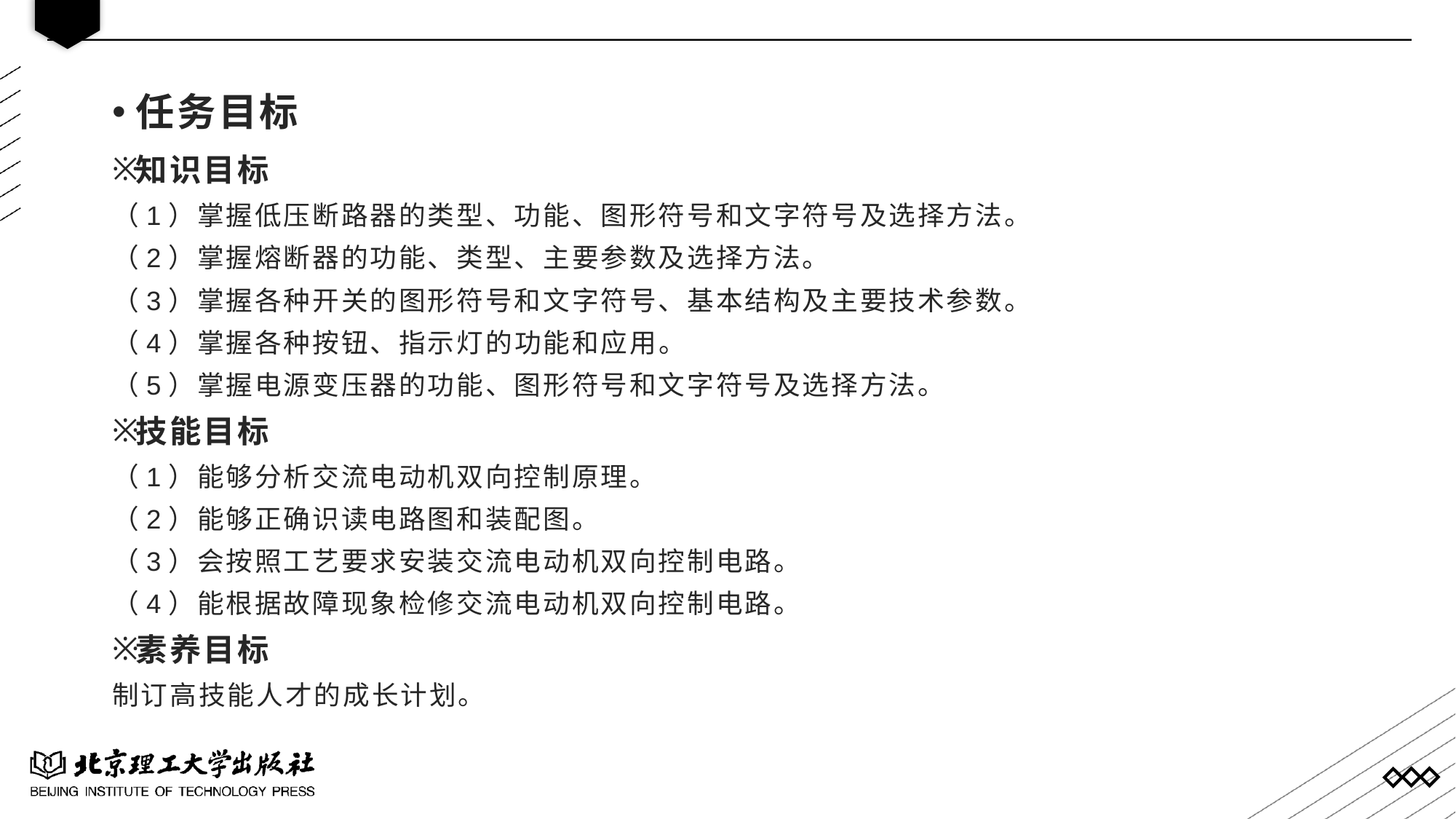

任务目标
知识目标
（1）掌握低压断路器的类型、功能、图形符号和文字符号及选择方法。
（2）掌握熔断器的功能、类型、主要参数及选择方法。
（3）掌握各种开关的图形符号和文字符号、基本结构及主要技术参数。
（4）掌握各种按钮、指示灯的功能和应用。
（5）掌握电源变压器的功能、图形符号和文字符号及选择方法。
技能目标
（1）能够分析交流电动机双向控制原理。
（2）能够正确识读电路图和装配图。
（3）会按照工艺要求安装交流电动机双向控制电路。
（4）能根据故障现象检修交流电动机双向控制电路。
素养目标
制订高技能人才的成长计划。